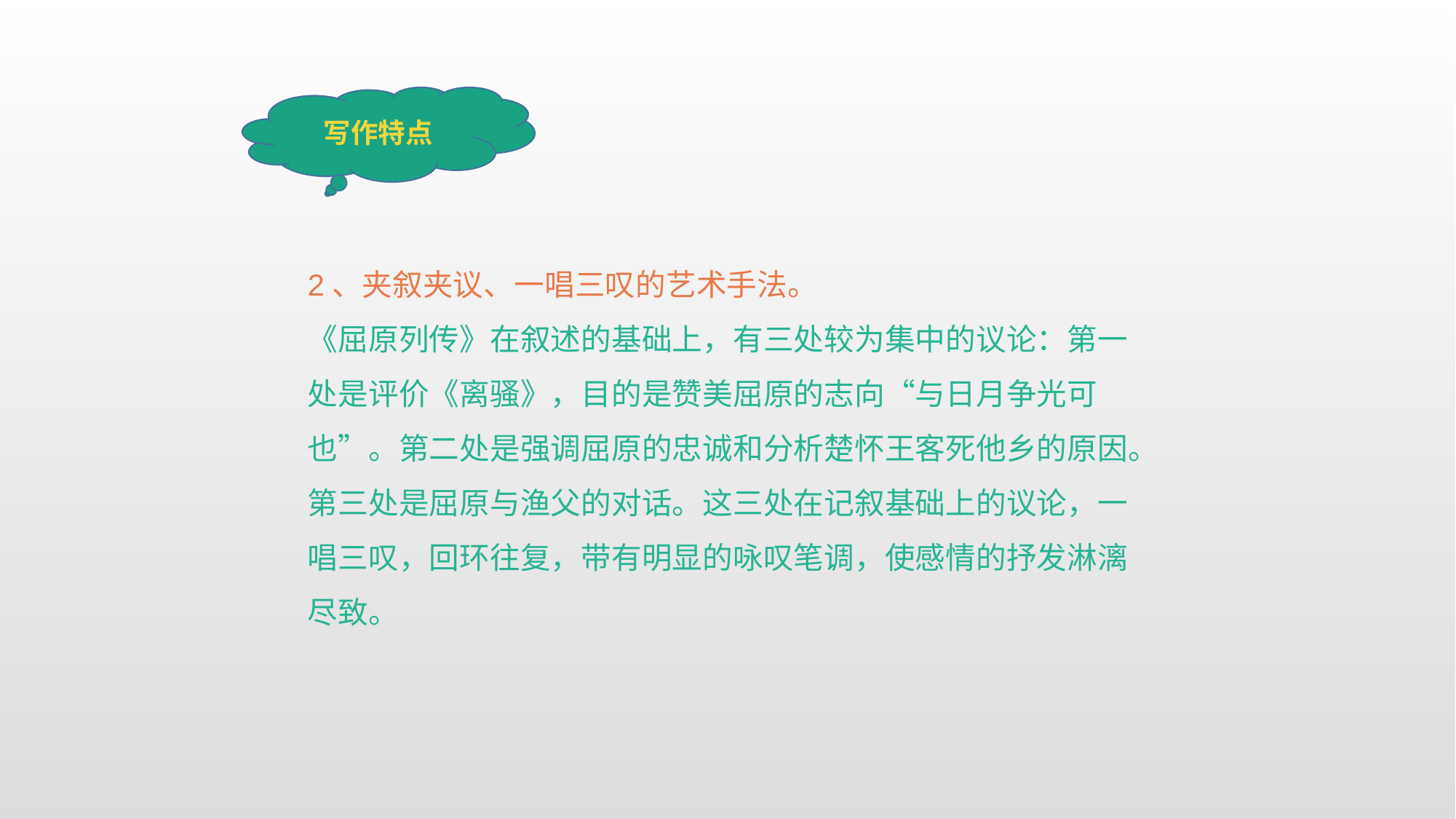

写作特点
2、夹叙夹议、一唱三叹的艺术手法。
《屈原列传》在叙述的基础上，有三处较为集中的议论：第一处是评价《离骚》，目的是赞美屈原的志向“与日月争光可也”。第二处是强调屈原的忠诚和分析楚怀王客死他乡的原因。第三处是屈原与渔父的对话。这三处在记叙基础上的议论，一唱三叹，回环往复，带有明显的咏叹笔调，使感情的抒发淋漓尽致。